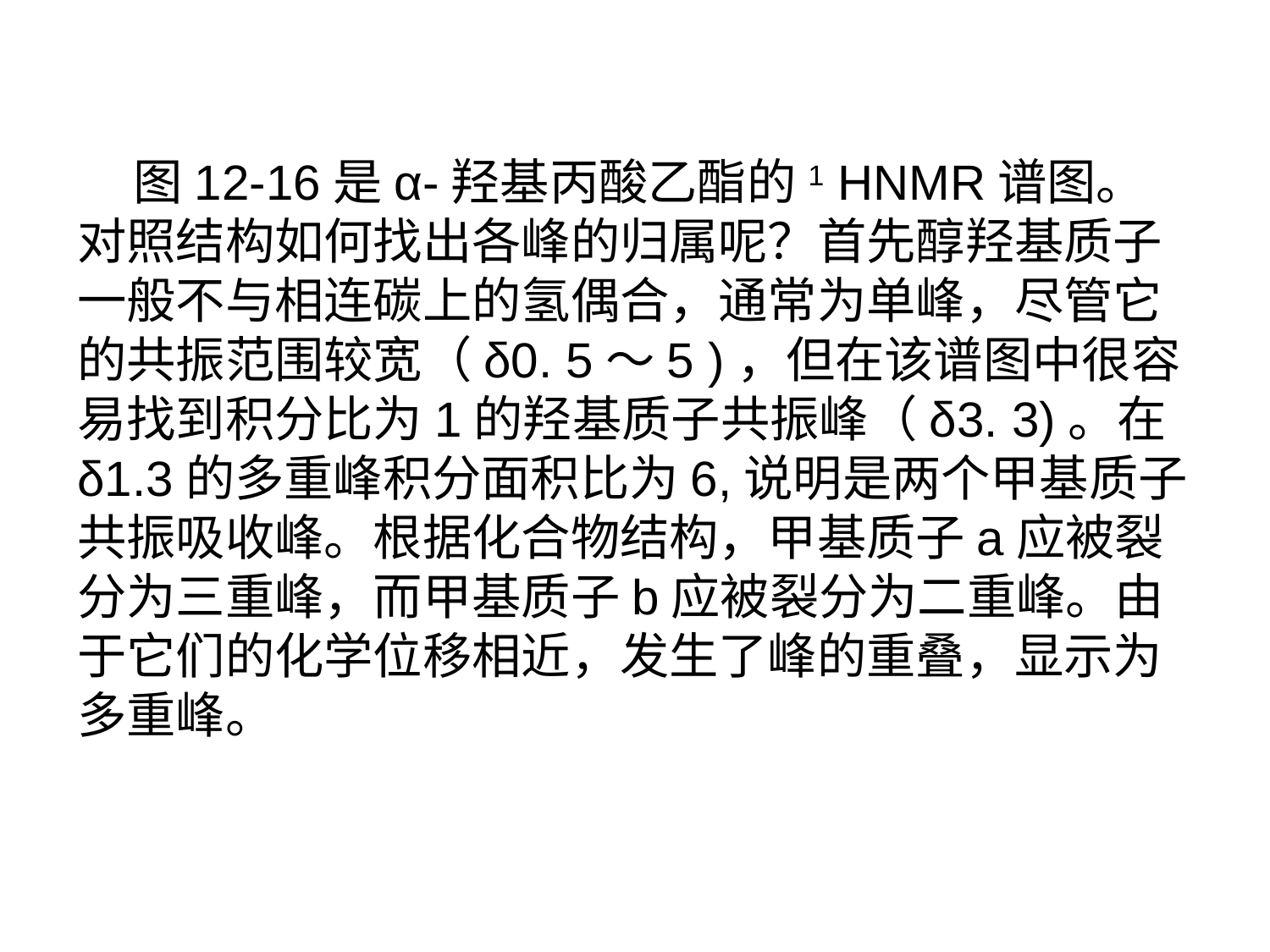

图12-16是α-羟基丙酸乙酯的1 HNMR谱图。对照结构如何找出各峰的归属呢？首先醇羟基质子一般不与相连碳上的氢偶合，通常为单峰，尽管它的共振范围较宽（δ0. 5〜5 )，但在该谱图中很容易找到积分比为1的羟基质子共振峰（δ3. 3)。在δ1.3的多重峰积分面积比为6,说明是两个甲基质子共振吸收峰。根据化合物结构，甲基质子a应被裂分为三重峰，而甲基质子b应被裂分为二重峰。由于它们的化学位移相近，发生了峰的重叠，显示为多重峰。